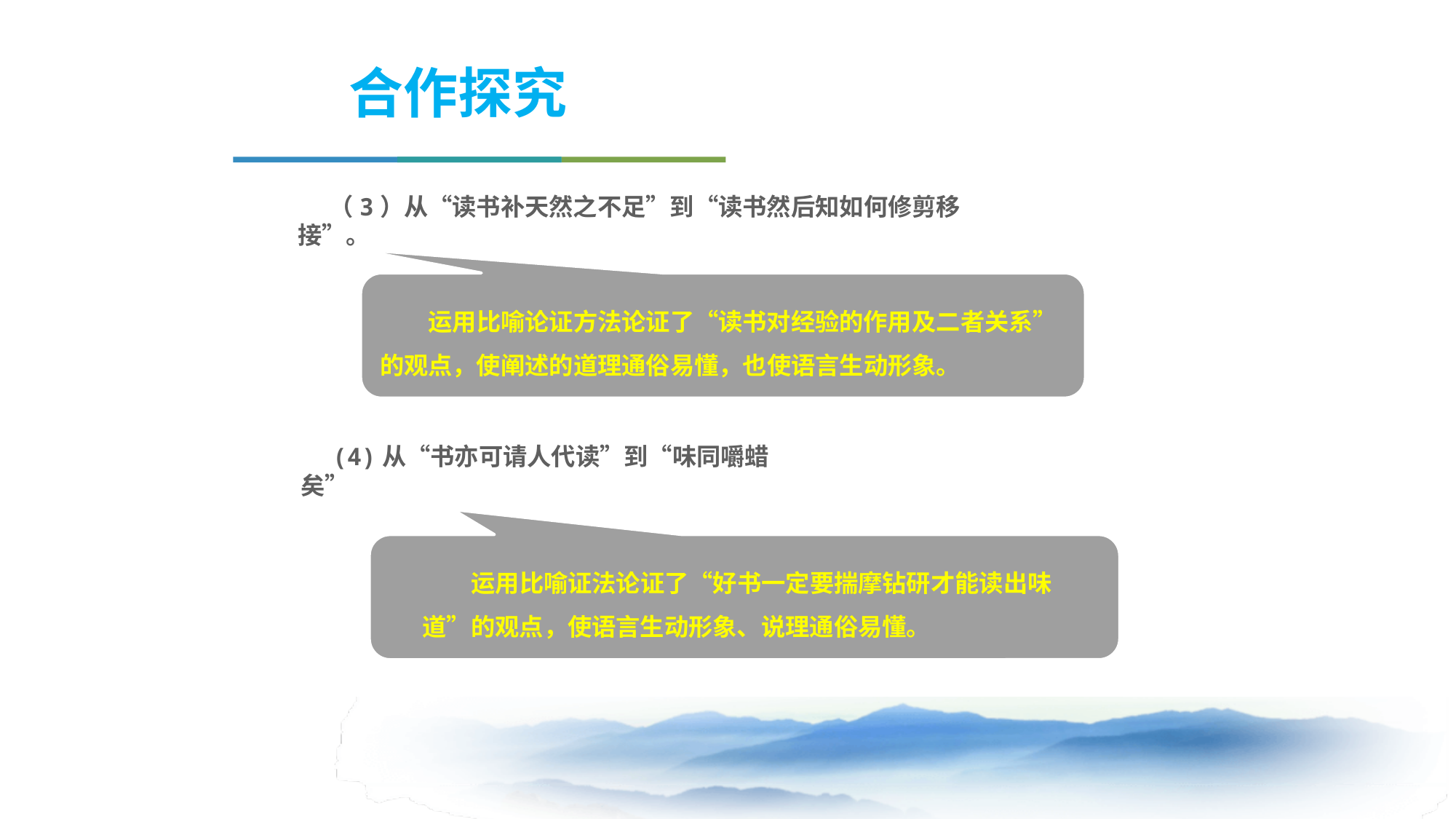

合作探究

（3）从“读书补天然之不足”到“读书然后知如何修剪移接”。

  运用比喻论证方法论证了“读书对经验的作用及二者关系”的观点，使阐述的道理通俗易懂，也使语言生动形象。
(4)从“书亦可请人代读”到“味同嚼蜡矣”

  运用比喻证法论证了“好书一定要揣摩钻研才能读出味道”的观点，使语言生动形象、说理通俗易懂。